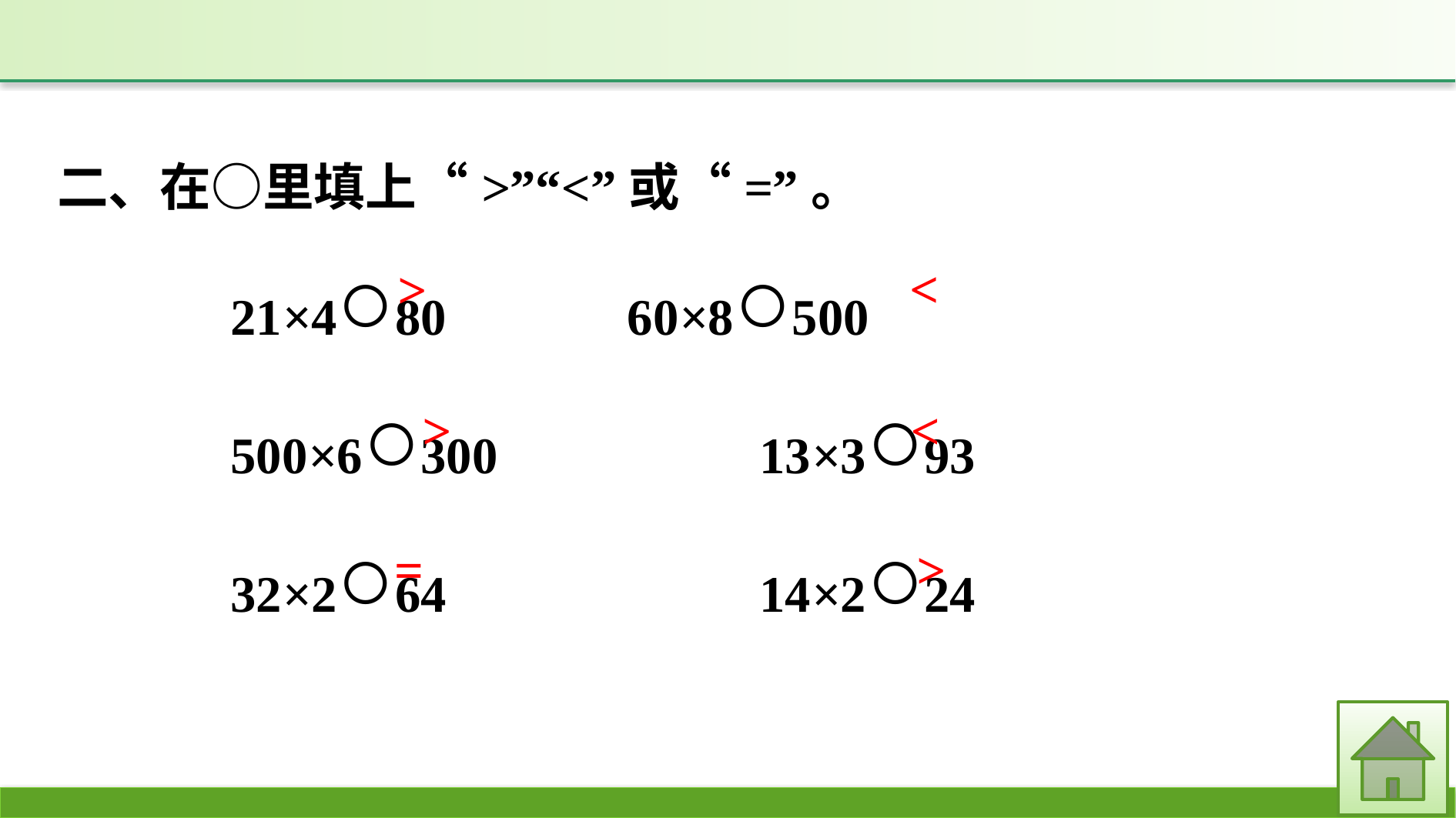

二、在○里填上“>”“<”或“=”。
21×4○80　　　	60×8○500
500×6○300			13×3○93
32×2○64			14×2○24
<
>
>
<
>
=